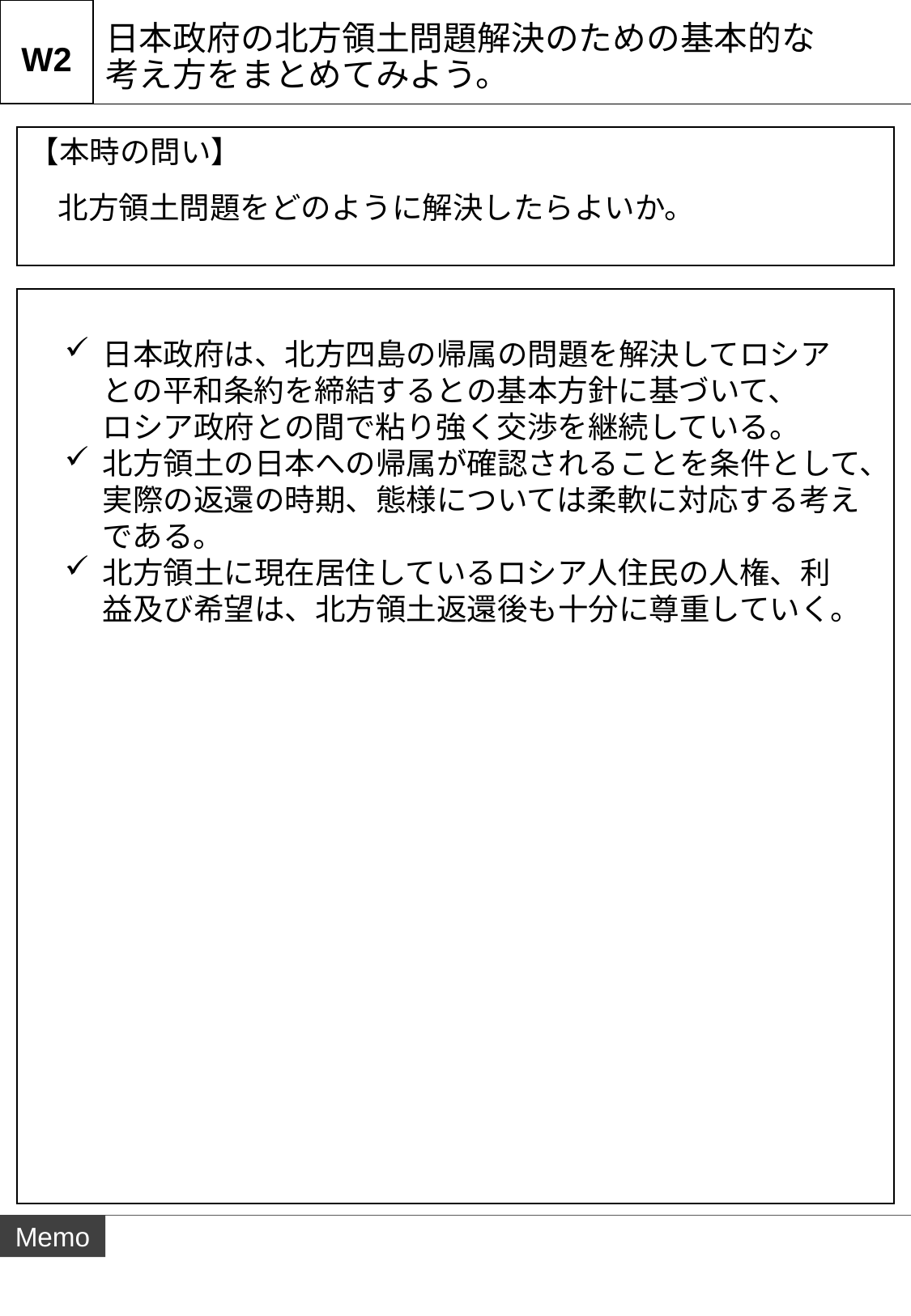

W2
日本政府の北方領土問題解決のための基本的な
考え方をまとめてみよう。
【本時の問い】
北方領土問題をどのように解決したらよいか。

日本政府は、北方四島の帰属の問題を解決してロシアとの平和条約を締結するとの基本方針に基づいて、
ロシア政府との間で粘り強く交渉を継続している。
北方領土の日本への帰属が確認されることを条件として、実際の返還の時期、態様については柔軟に対応する考えである。
北方領土に現在居住しているロシア人住民の人権、利益及び希望は、北方領土返還後も十分に尊重していく。
Memo